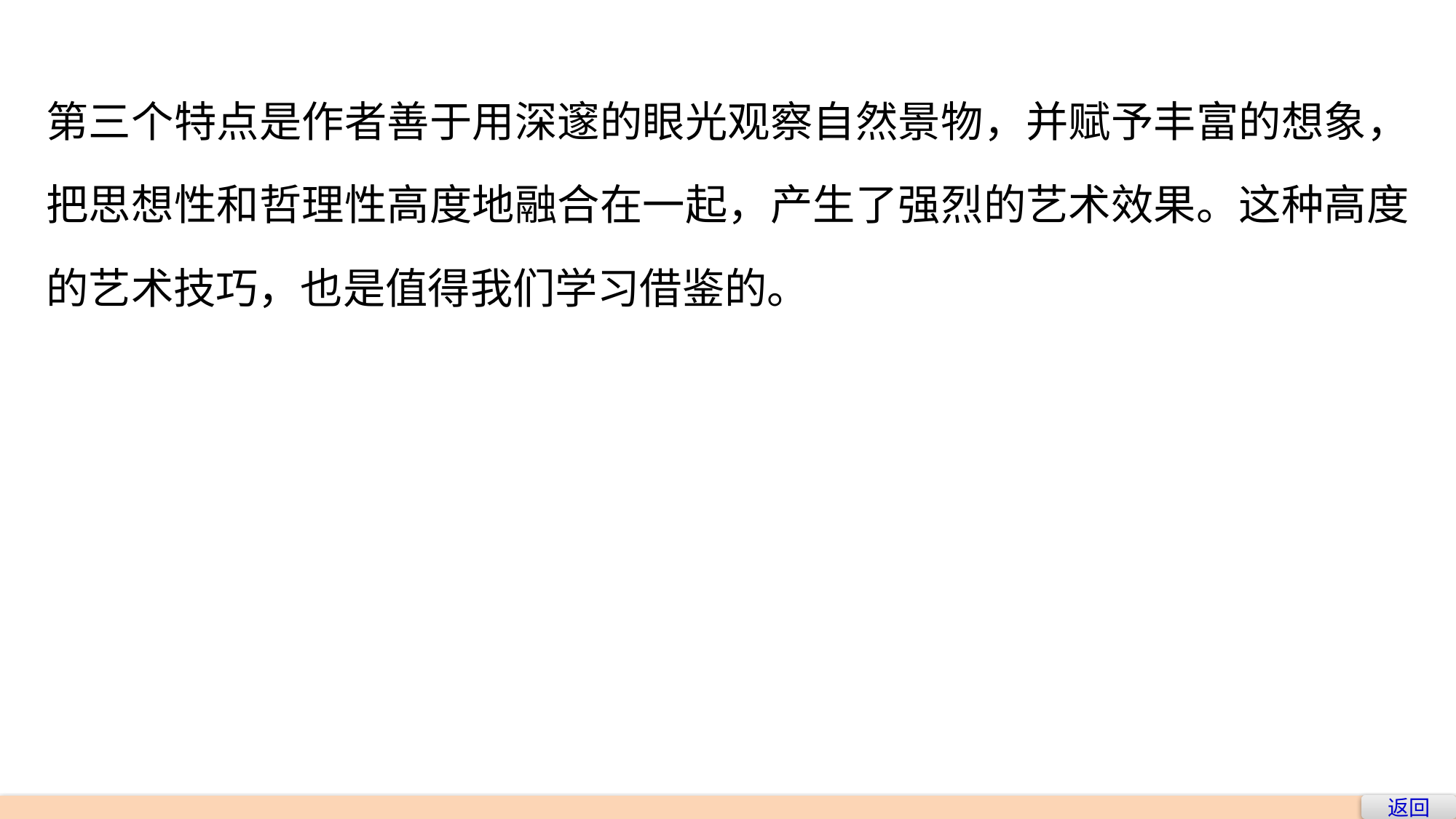

第三个特点是作者善于用深邃的眼光观察自然景物，并赋予丰富的想象，把思想性和哲理性高度地融合在一起，产生了强烈的艺术效果。这种高度的艺术技巧，也是值得我们学习借鉴的。
返回